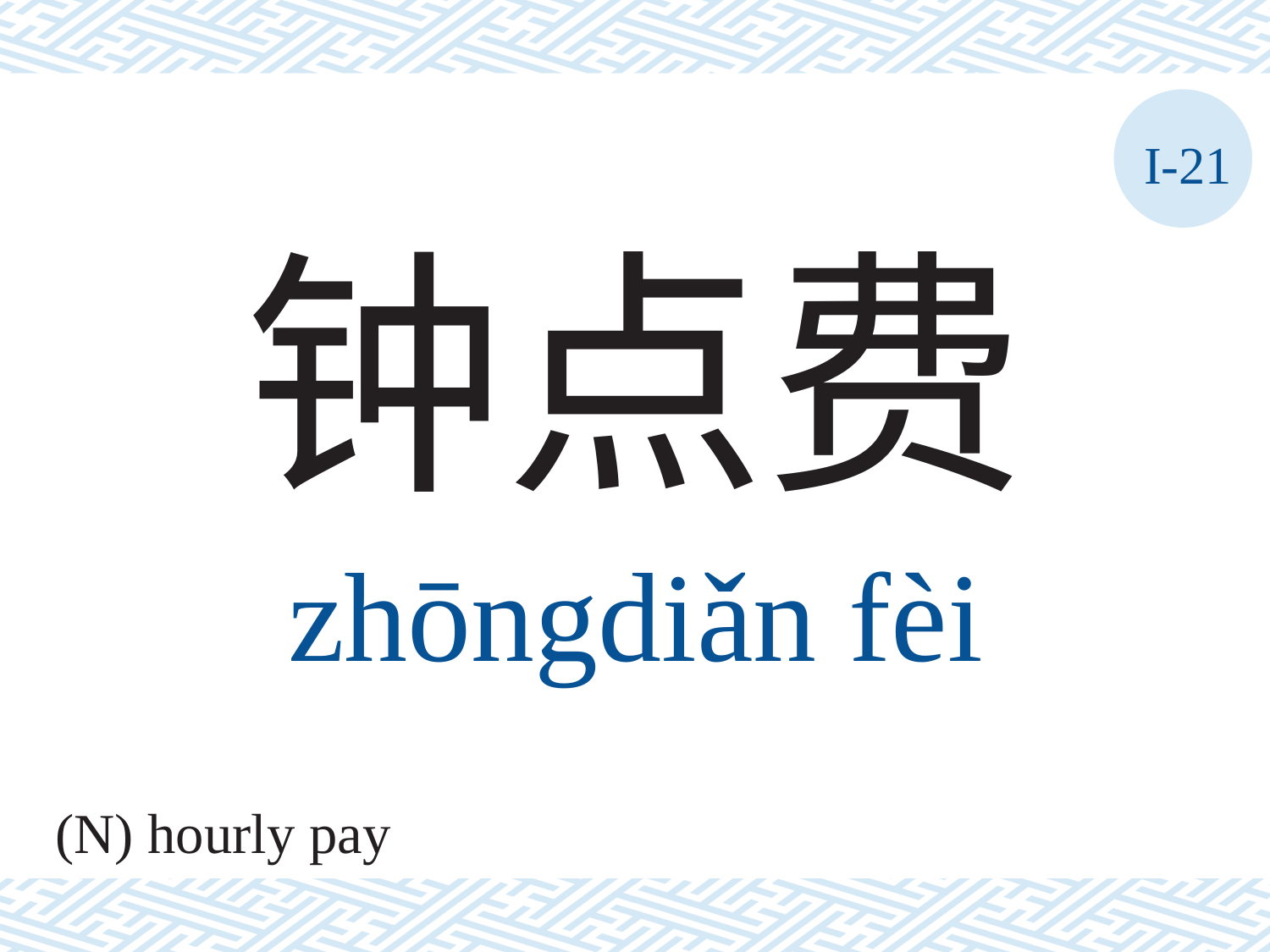

I-21
钟点费
zhōngdiǎn	fèi
(N) hourly pay